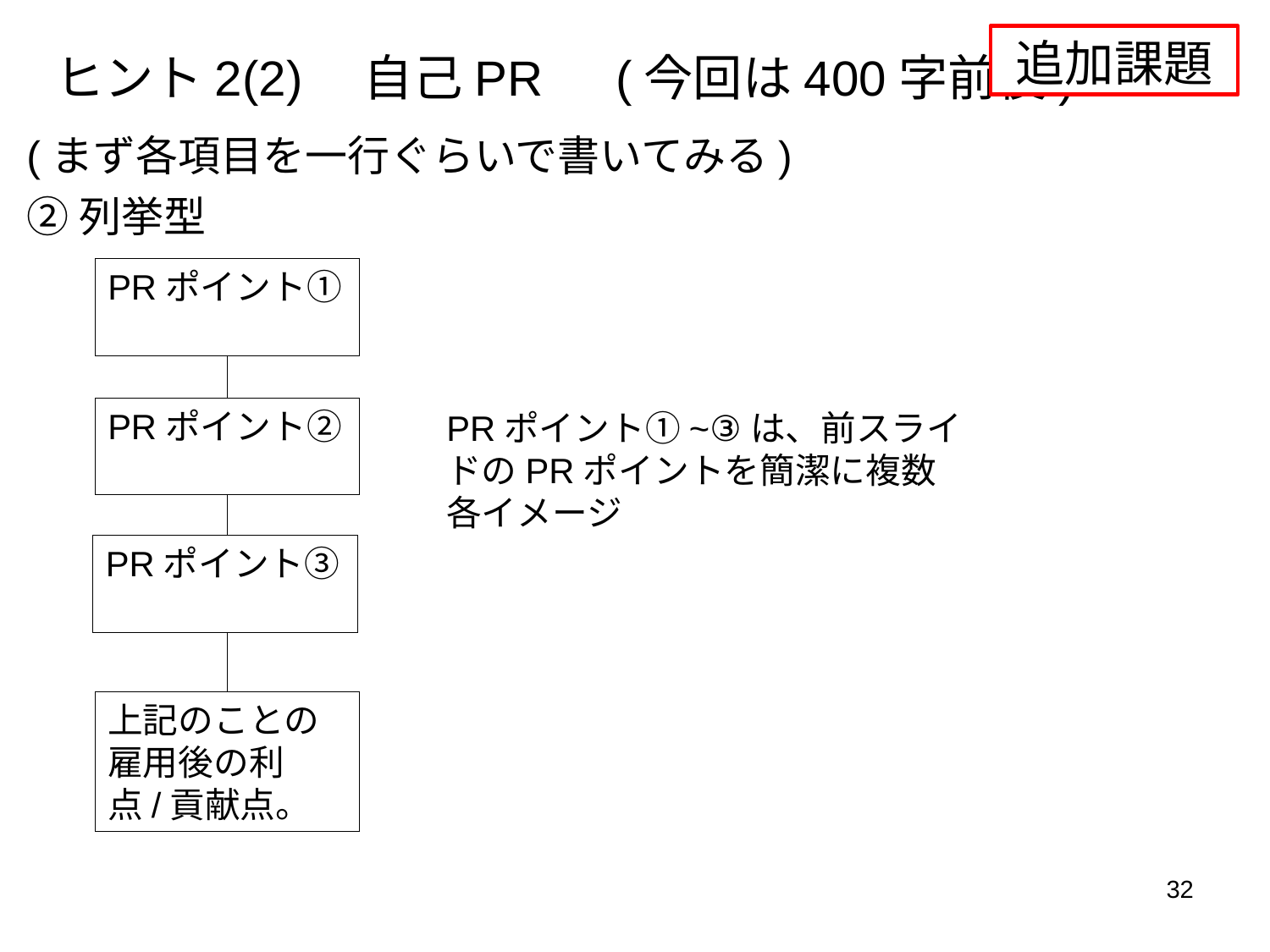

追加課題
# ヒント2(2)　自己PR　(今回は400字前後)
(まず各項目を一行ぐらいで書いてみる)
②列挙型
PRポイント①

PRポイント②

PRポイント①~③は、前スライドのPRポイントを簡潔に複数各イメージ
PRポイント③

上記のことの雇用後の利点/貢献点。
32